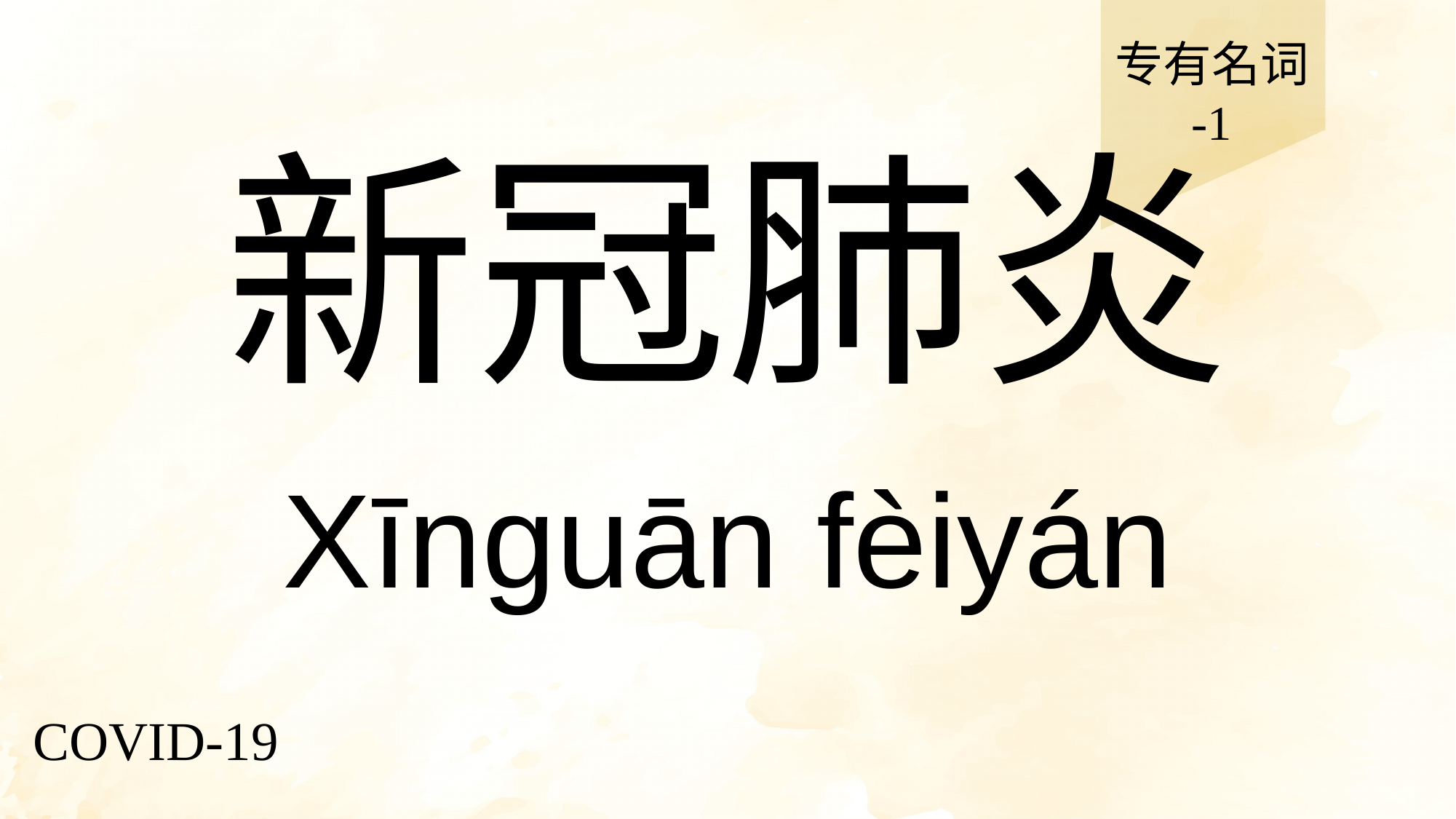

专有名词
-1
# 新冠肺炎
Xīnguān fèiyán
COVID-19